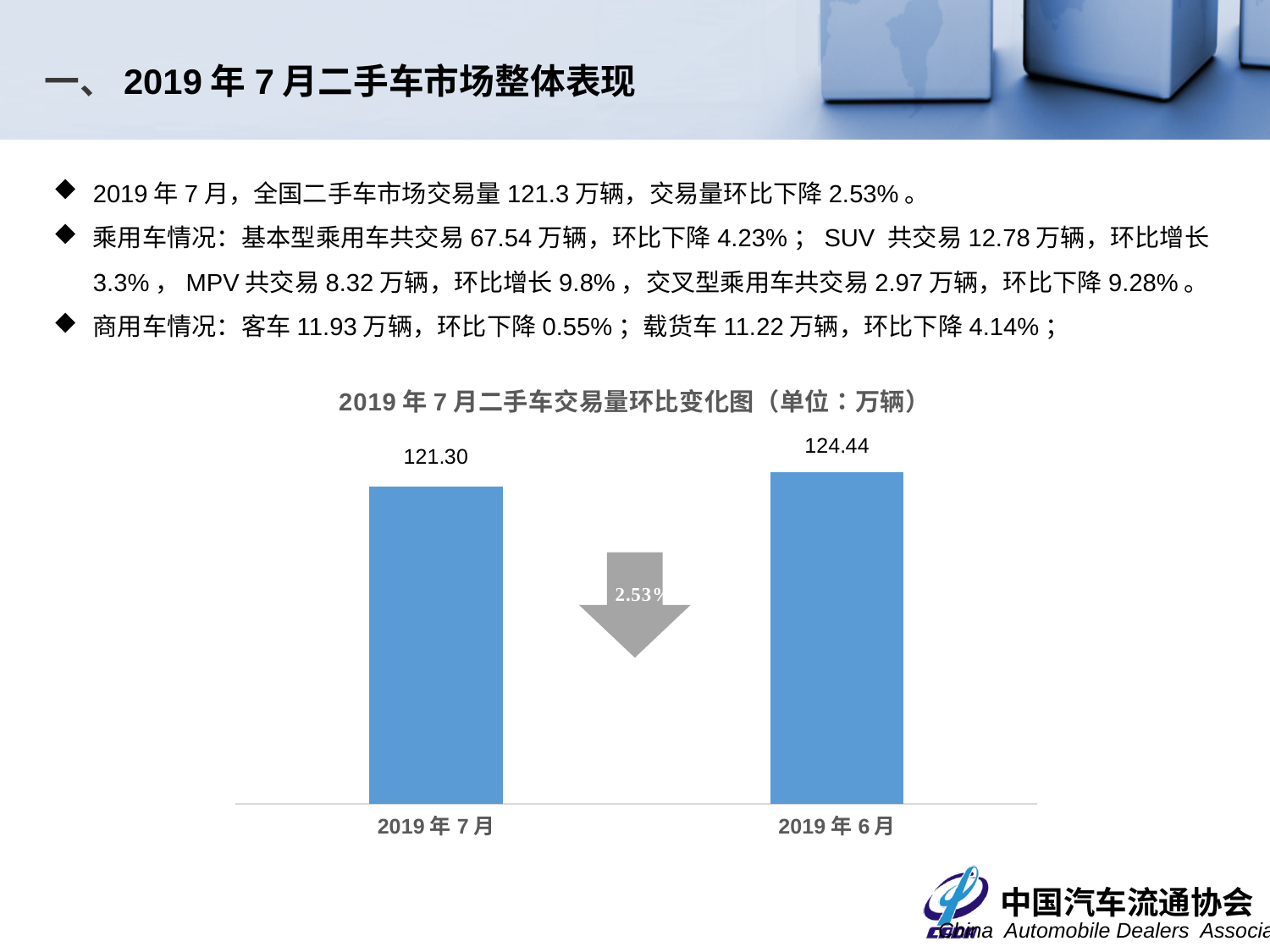

一、2019年7月二手车市场整体表现
2019年7月，全国二手车市场交易量121.3万辆，交易量环比下降2.53%。
乘用车情况：基本型乘用车共交易67.54万辆，环比下降4.23%；SUV 共交易12.78万辆，环比增长3.3%，MPV共交易8.32万辆，环比增长9.8%，交叉型乘用车共交易2.97万辆，环比下降9.28%。
商用车情况：客车11.93万辆，环比下降0.55%；载货车11.22万辆，环比下降4.14%；

### Chart: 2019年7月二手车交易量环比变化图（单位：万辆）

| Category |  |
|---|---|
| 43647 | 121.2954 |
| 43617 | 124.44 |
 7.18%